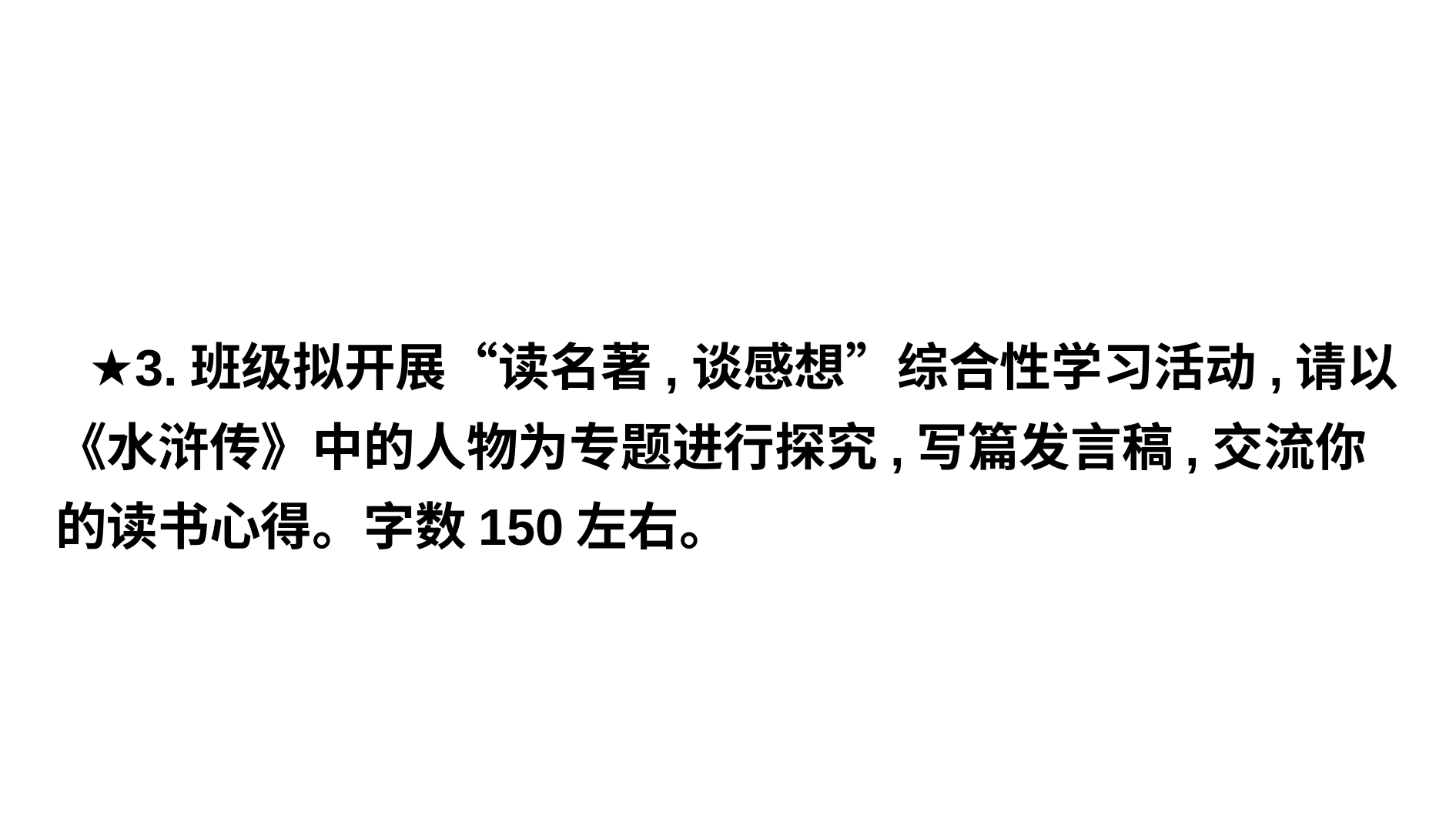

★3.班级拟开展“读名著,谈感想”综合性学习活动,请以《水浒传》中的人物为专题进行探究,写篇发言稿,交流你的读书心得。字数150左右。